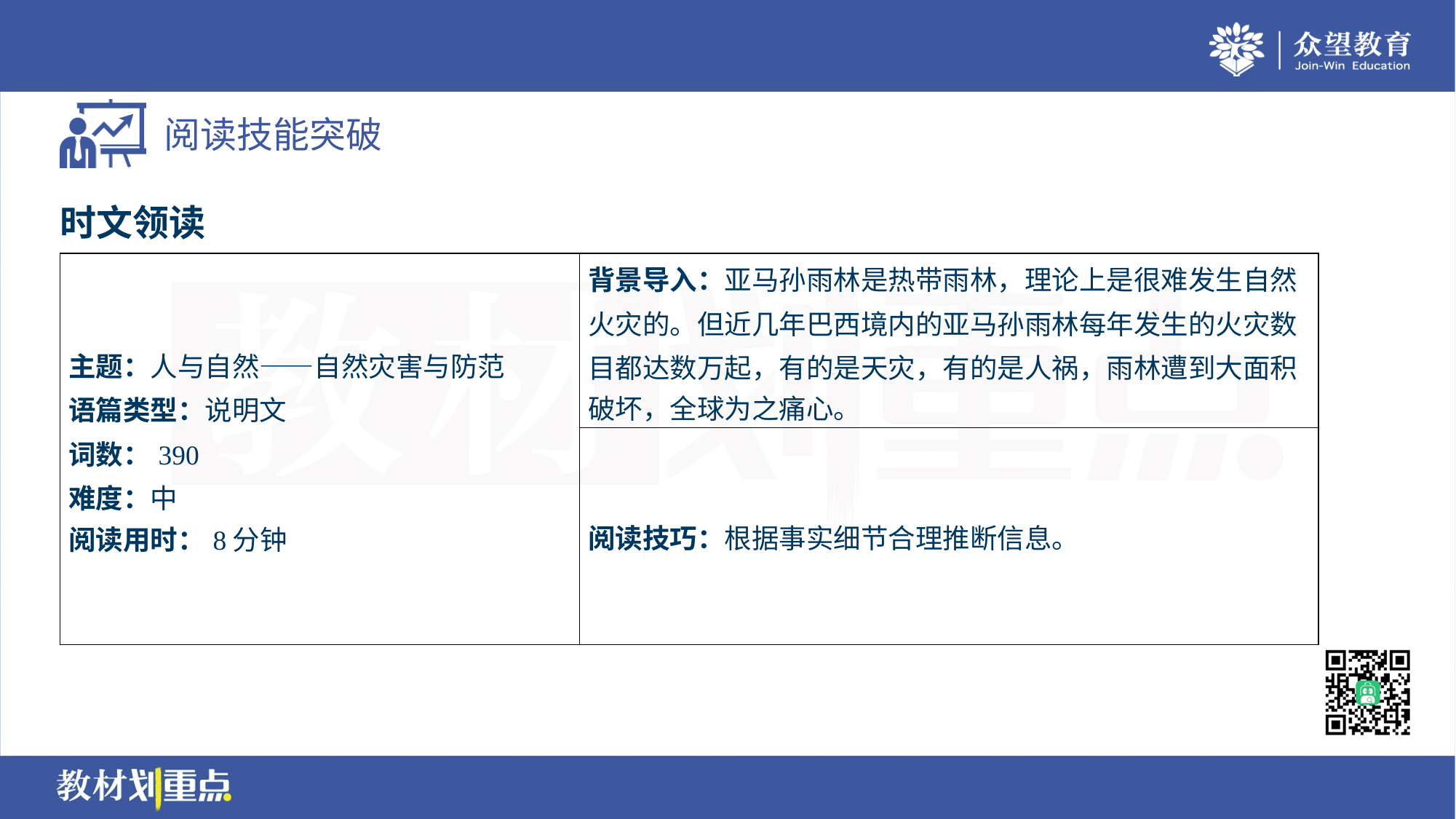

时文领读
| 主题：人与自然——自然灾害与防范 语篇类型：说明文 词数：390 难度：中 阅读用时：8分钟 | 背景导入：亚马孙雨林是热带雨林，理论上是很难发生自然 火灾的。但近几年巴西境内的亚马孙雨林每年发生的火灾数 目都达数万起，有的是天灾，有的是人祸，雨林遭到大面积 破坏，全球为之痛心。 |
| --- | --- |
|  | 阅读技巧：根据事实细节合理推断信息。 |